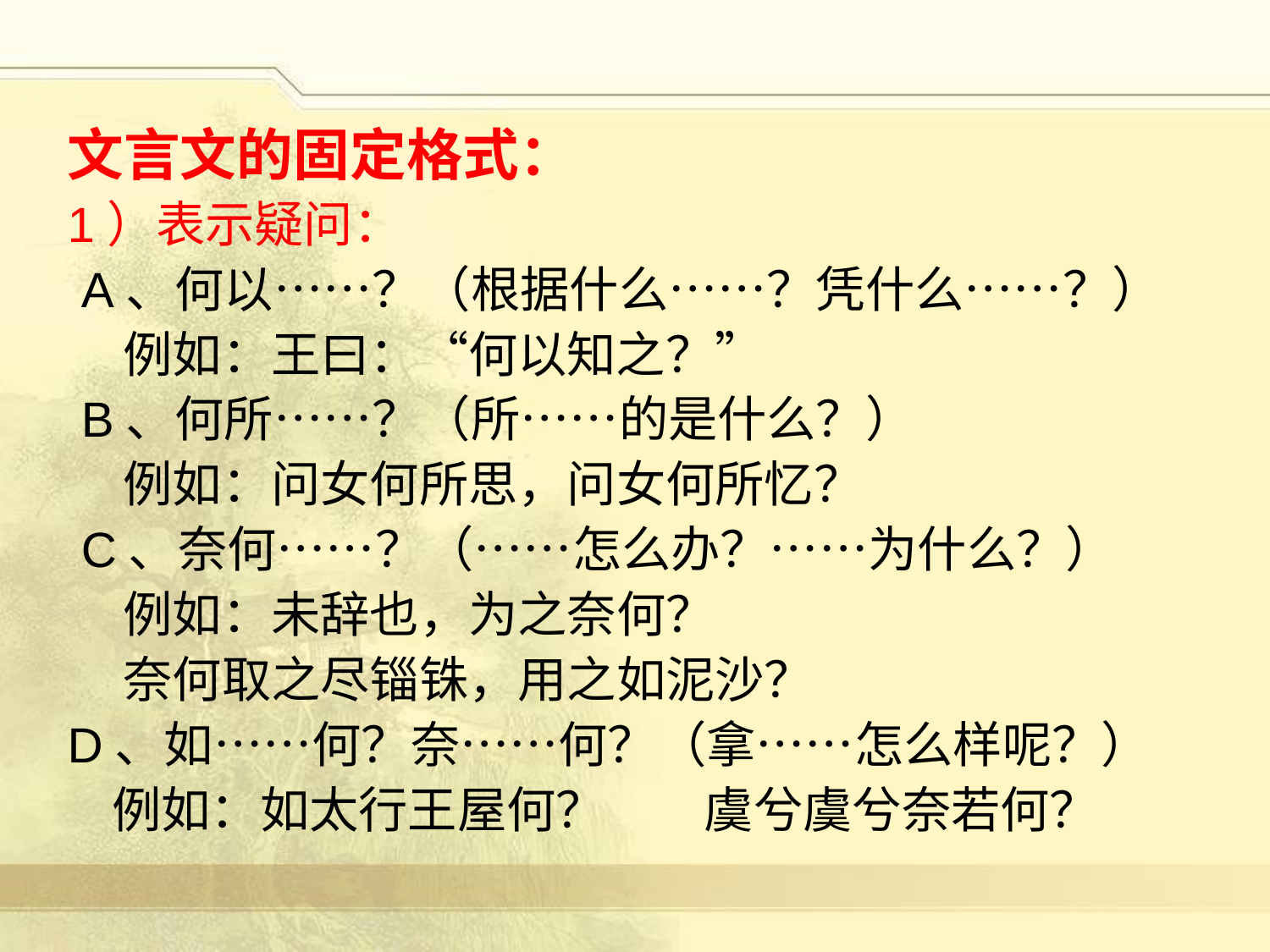

文言文的固定格式：
1）表示疑问：
 A、何以……？（根据什么……？凭什么……？）
    例如：王曰：“何以知之？”
 B、何所……？（所……的是什么？）
    例如：问女何所思，问女何所忆？
 C、奈何……？（……怎么办？……为什么？）
    例如：未辞也，为之奈何？
    奈何取之尽锱铢，用之如泥沙？
D、如……何？奈……何？（拿……怎么样呢？）
   例如：如太行王屋何？         虞兮虞兮奈若何？